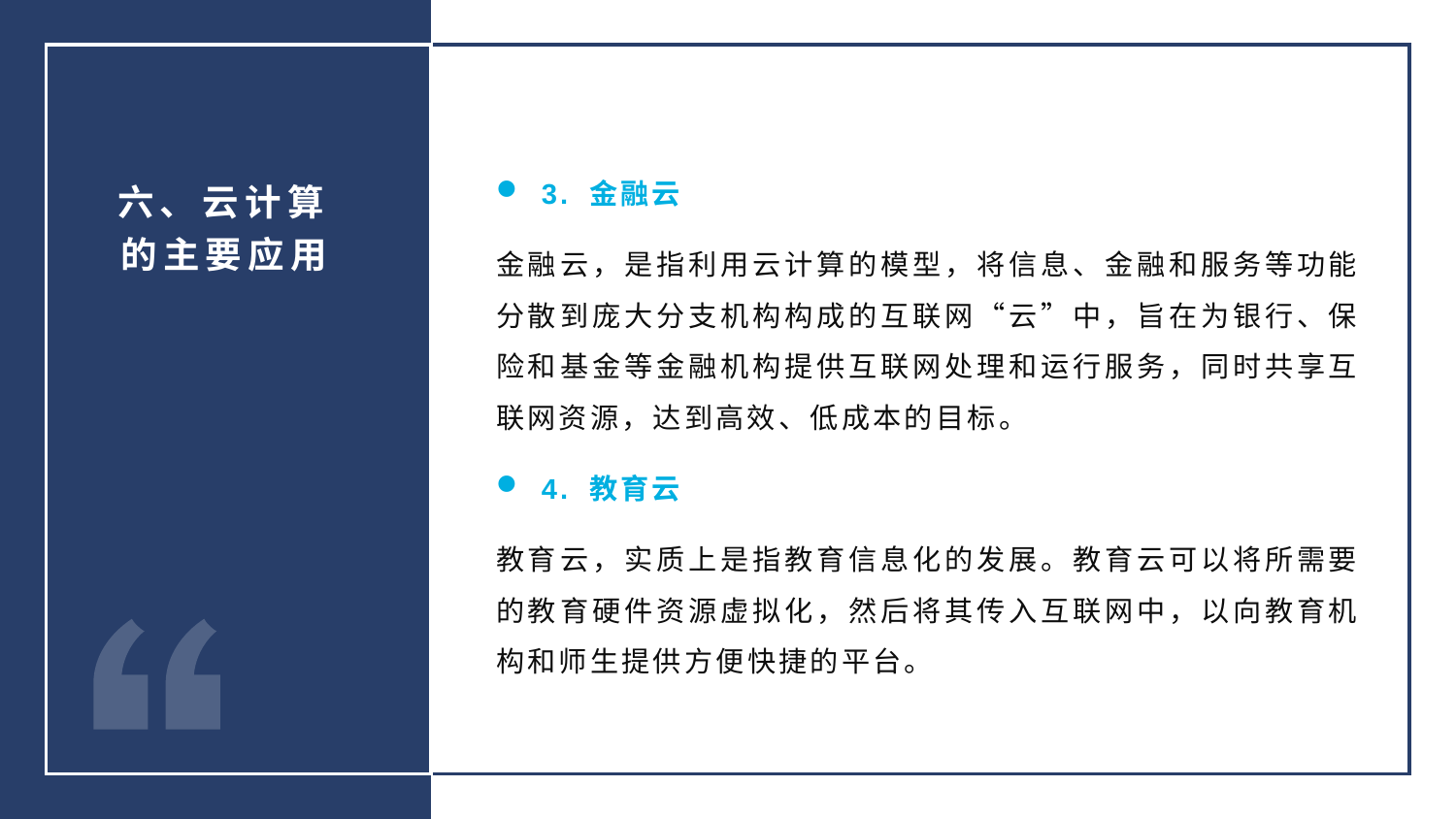

3. 金融云
金融云，是指利用云计算的模型，将信息、金融和服务等功能分散到庞大分支机构构成的互联网“云”中，旨在为银行、保险和基金等金融机构提供互联网处理和运行服务，同时共享互联网资源，达到高效、低成本的目标。
4. 教育云
教育云，实质上是指教育信息化的发展。教育云可以将所需要的教育硬件资源虚拟化，然后将其传入互联网中，以向教育机构和师生提供方便快捷的平台。
六、云计算的主要应用